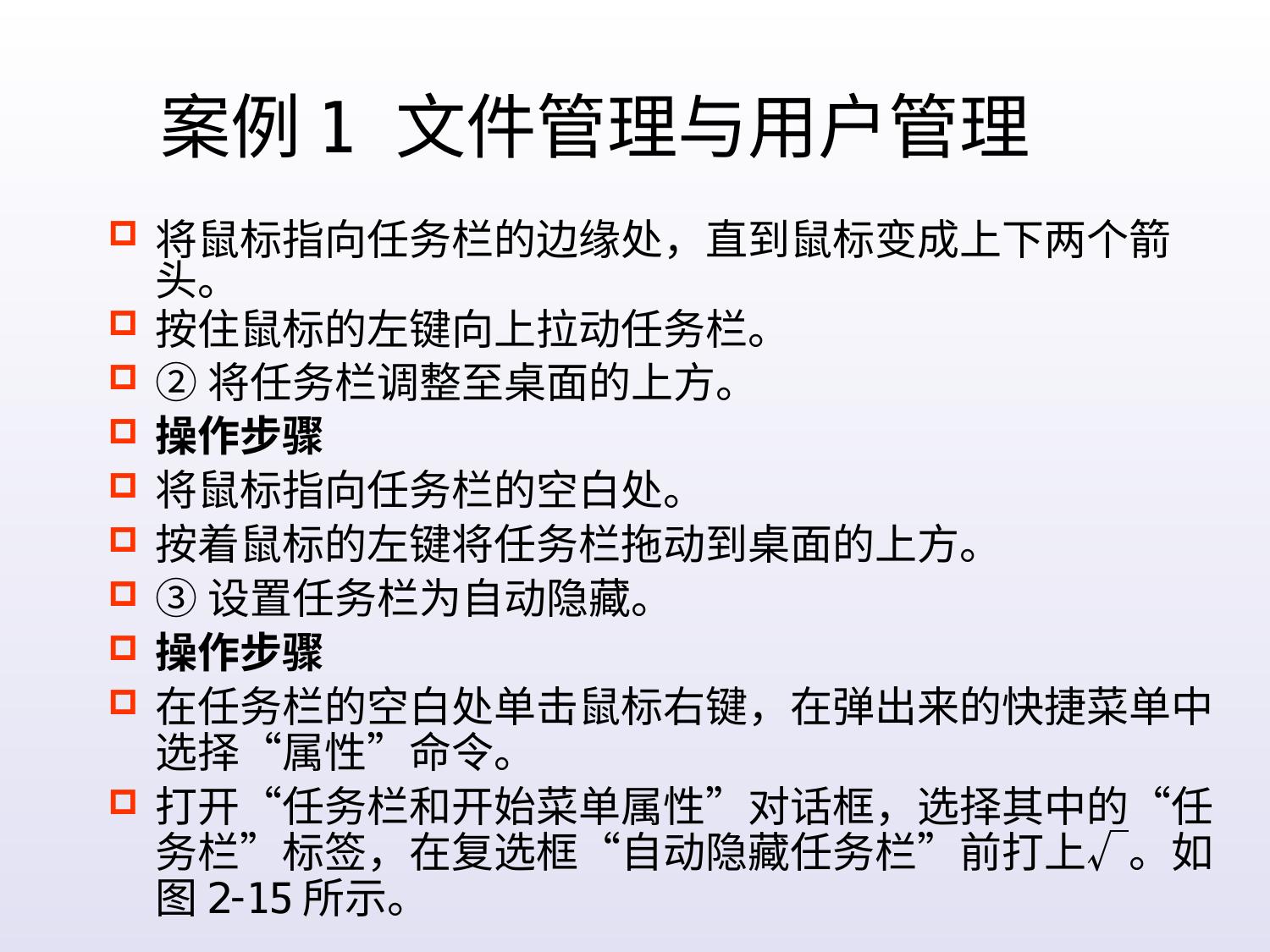

案例1 文件管理与用户管理
将鼠标指向任务栏的边缘处，直到鼠标变成上下两个箭头。
按住鼠标的左键向上拉动任务栏。
②将任务栏调整至桌面的上方。
操作步骤
将鼠标指向任务栏的空白处。
按着鼠标的左键将任务栏拖动到桌面的上方。
③设置任务栏为自动隐藏。
操作步骤
在任务栏的空白处单击鼠标右键，在弹出来的快捷菜单中选择“属性”命令。
打开“任务栏和开始菜单属性”对话框，选择其中的“任务栏”标签，在复选框“自动隐藏任务栏”前打上√。如图2-15所示。